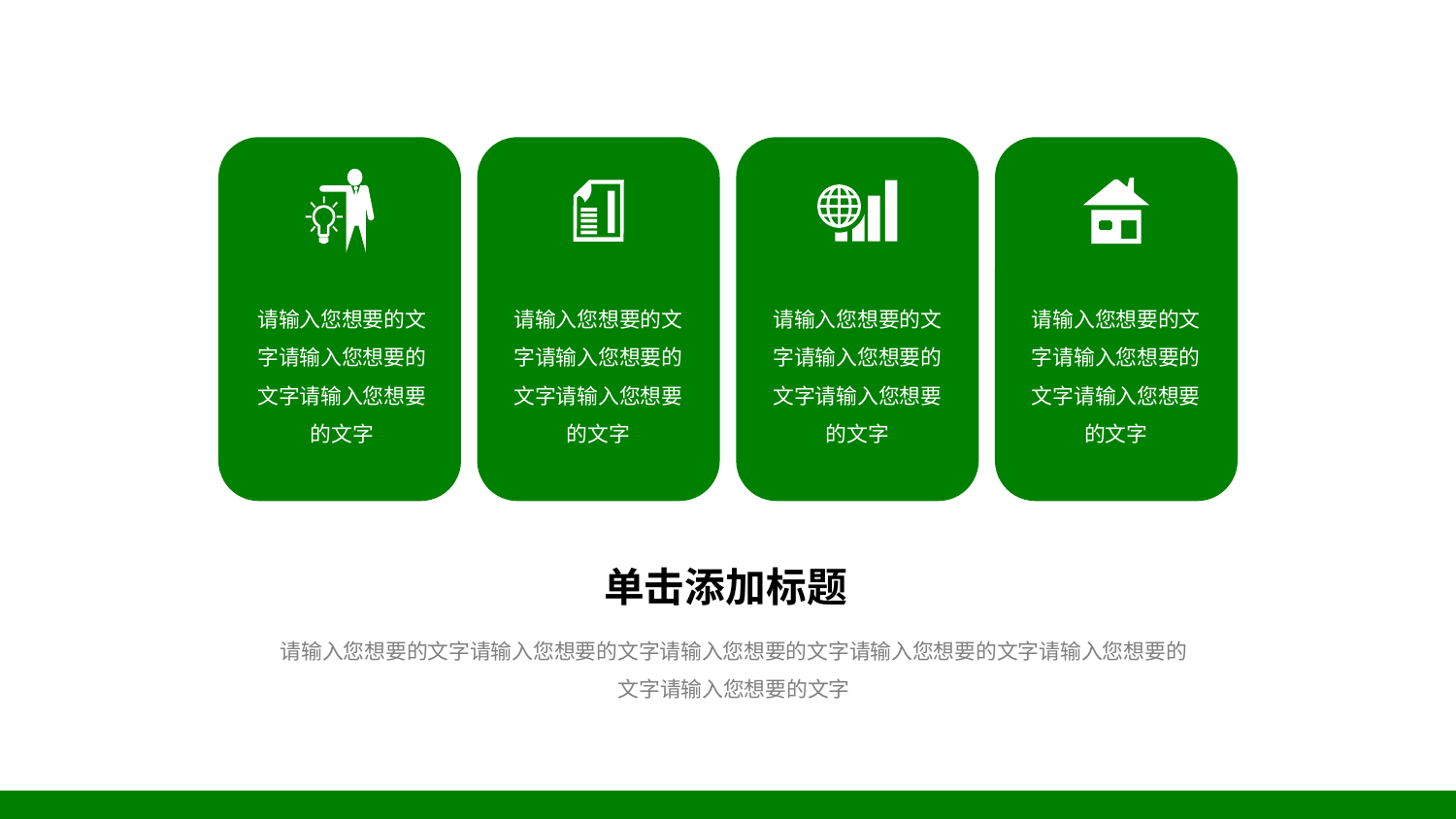

请输入您想要的文字请输入您想要的文字请输入您想要的文字
请输入您想要的文字请输入您想要的文字请输入您想要的文字
请输入您想要的文字请输入您想要的文字请输入您想要的文字
请输入您想要的文字请输入您想要的文字请输入您想要的文字
单击添加标题
请输入您想要的文字请输入您想要的文字请输入您想要的文字请输入您想要的文字请输入您想要的文字请输入您想要的文字